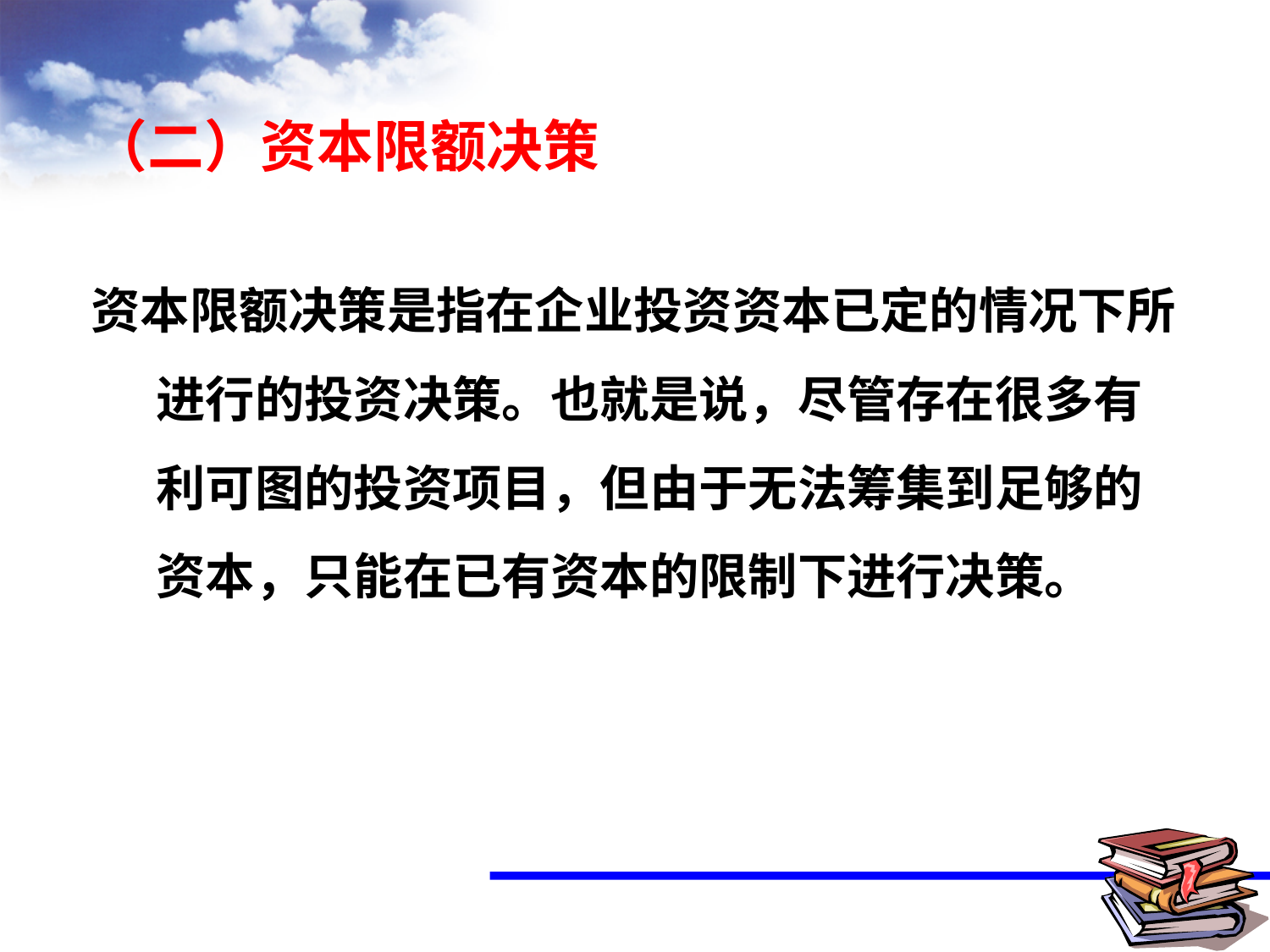

# （二）资本限额决策
资本限额决策是指在企业投资资本已定的情况下所进行的投资决策。也就是说，尽管存在很多有利可图的投资项目，但由于无法筹集到足够的资本，只能在已有资本的限制下进行决策。